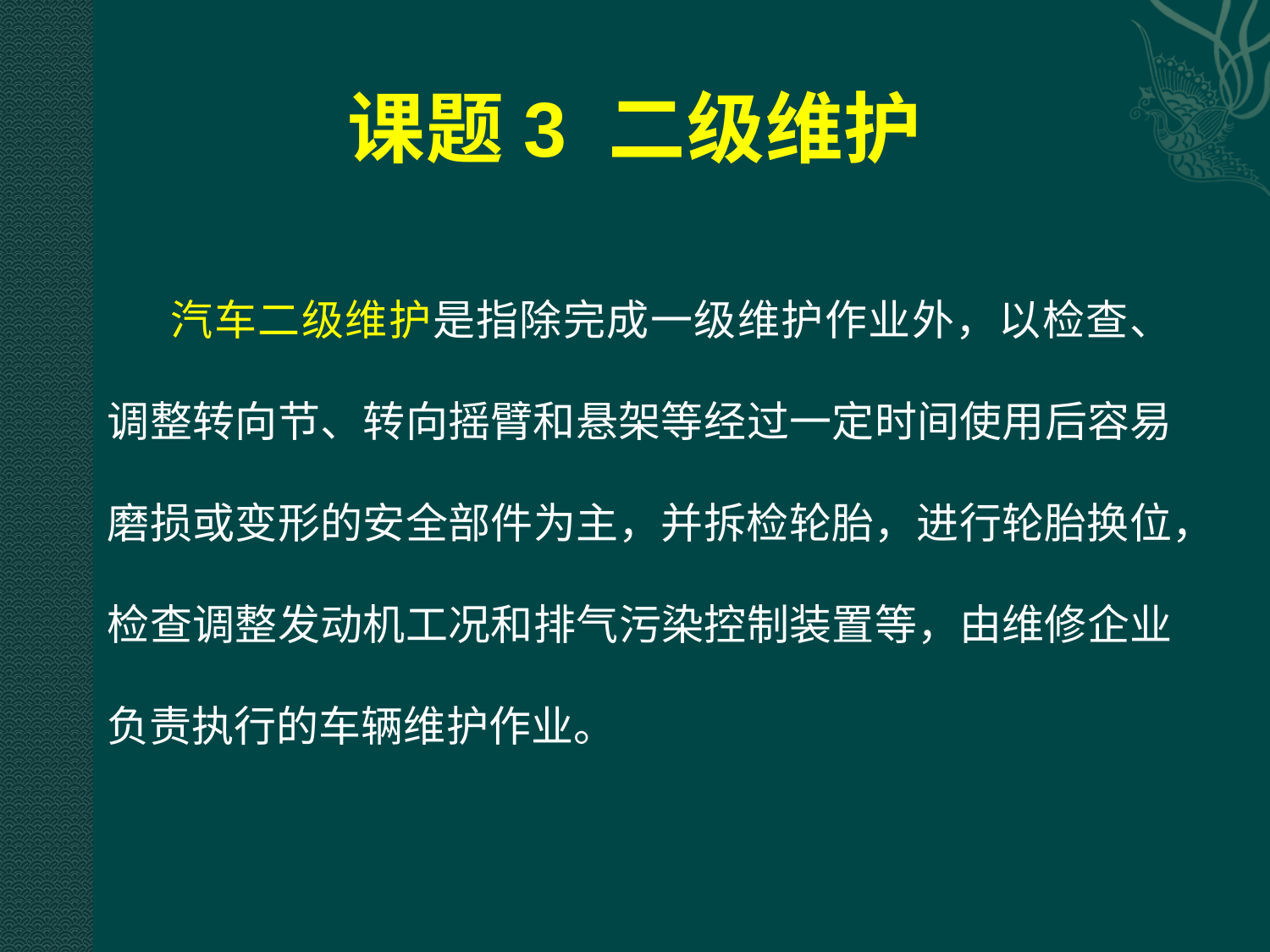

# 课题3 二级维护
汽车二级维护是指除完成一级维护作业外，以检查、调整转向节、转向摇臂和悬架等经过一定时间使用后容易磨损或变形的安全部件为主，并拆检轮胎，进行轮胎换位，检查调整发动机工况和排气污染控制装置等，由维修企业负责执行的车辆维护作业。